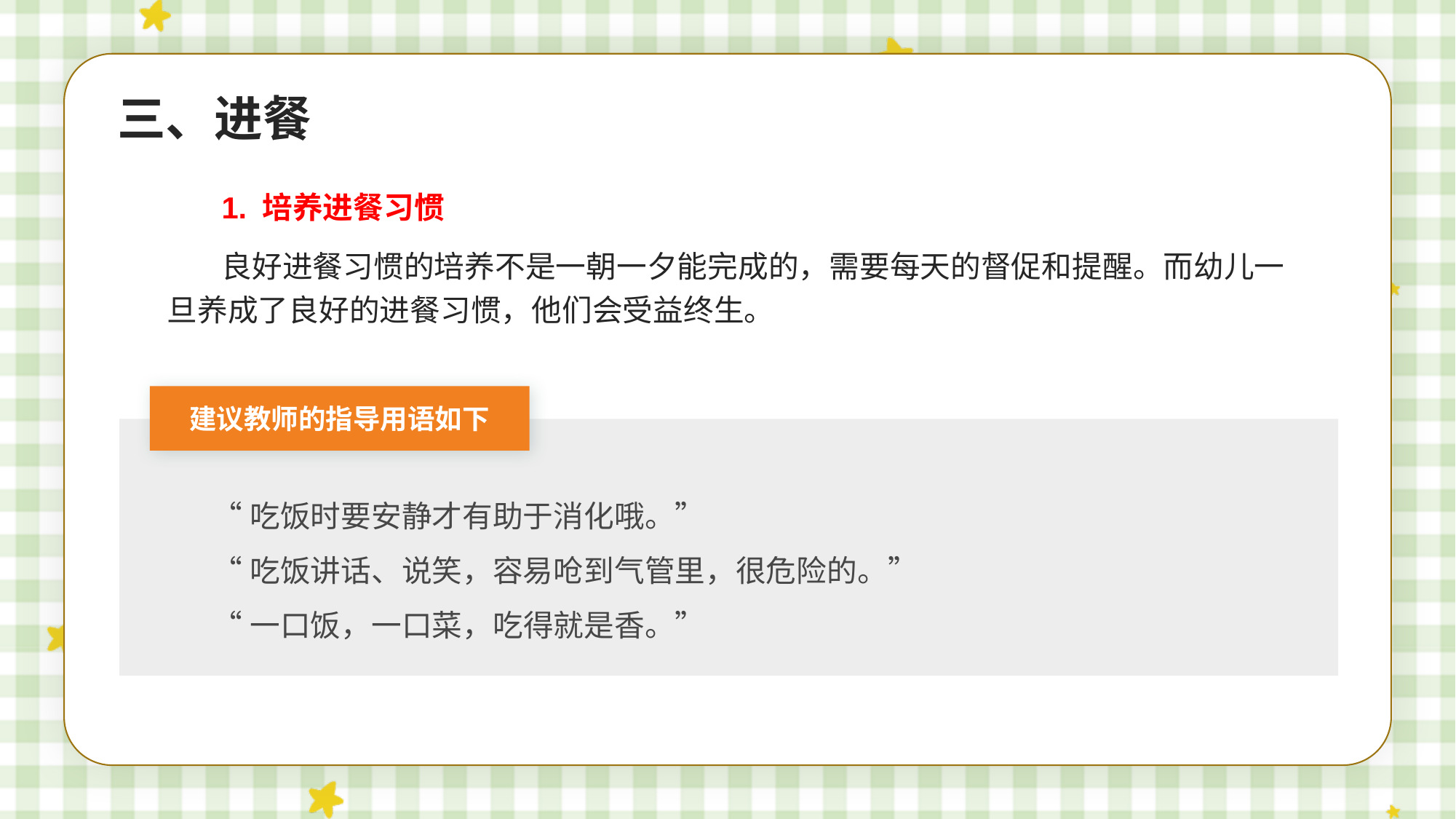

三、进餐
1. 培养进餐习惯
良好进餐习惯的培养不是一朝一夕能完成的，需要每天的督促和提醒。而幼儿一旦养成了良好的进餐习惯，他们会受益终生。
建议教师的指导用语如下
“吃饭时要安静才有助于消化哦。”
“吃饭讲话、说笑，容易呛到气管里，很危险的。”
“一口饭，一口菜，吃得就是香。”